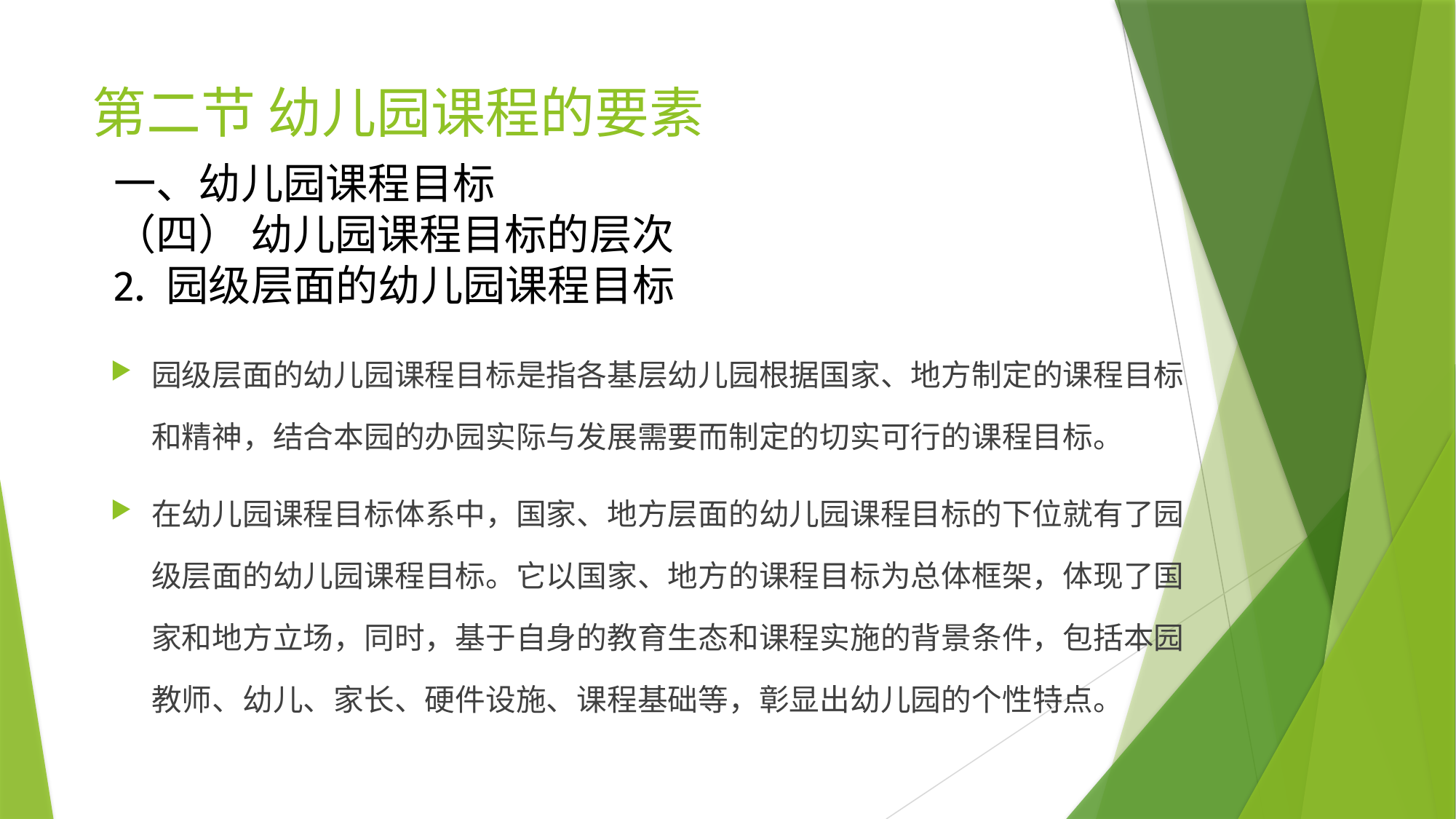

# 第二节 幼儿园课程的要素
一、幼儿园课程目标
（四） 幼儿园课程目标的层次
2. 园级层面的幼儿园课程目标

园级层面的幼儿园课程目标是指各基层幼儿园根据国家、地方制定的课程目标和精神，结合本园的办园实际与发展需要而制定的切实可行的课程目标。
在幼儿园课程目标体系中，国家、地方层面的幼儿园课程目标的下位就有了园级层面的幼儿园课程目标。它以国家、地方的课程目标为总体框架，体现了国家和地方立场，同时，基于自身的教育生态和课程实施的背景条件，包括本园教师、幼儿、家长、硬件设施、课程基础等，彰显出幼儿园的个性特点。